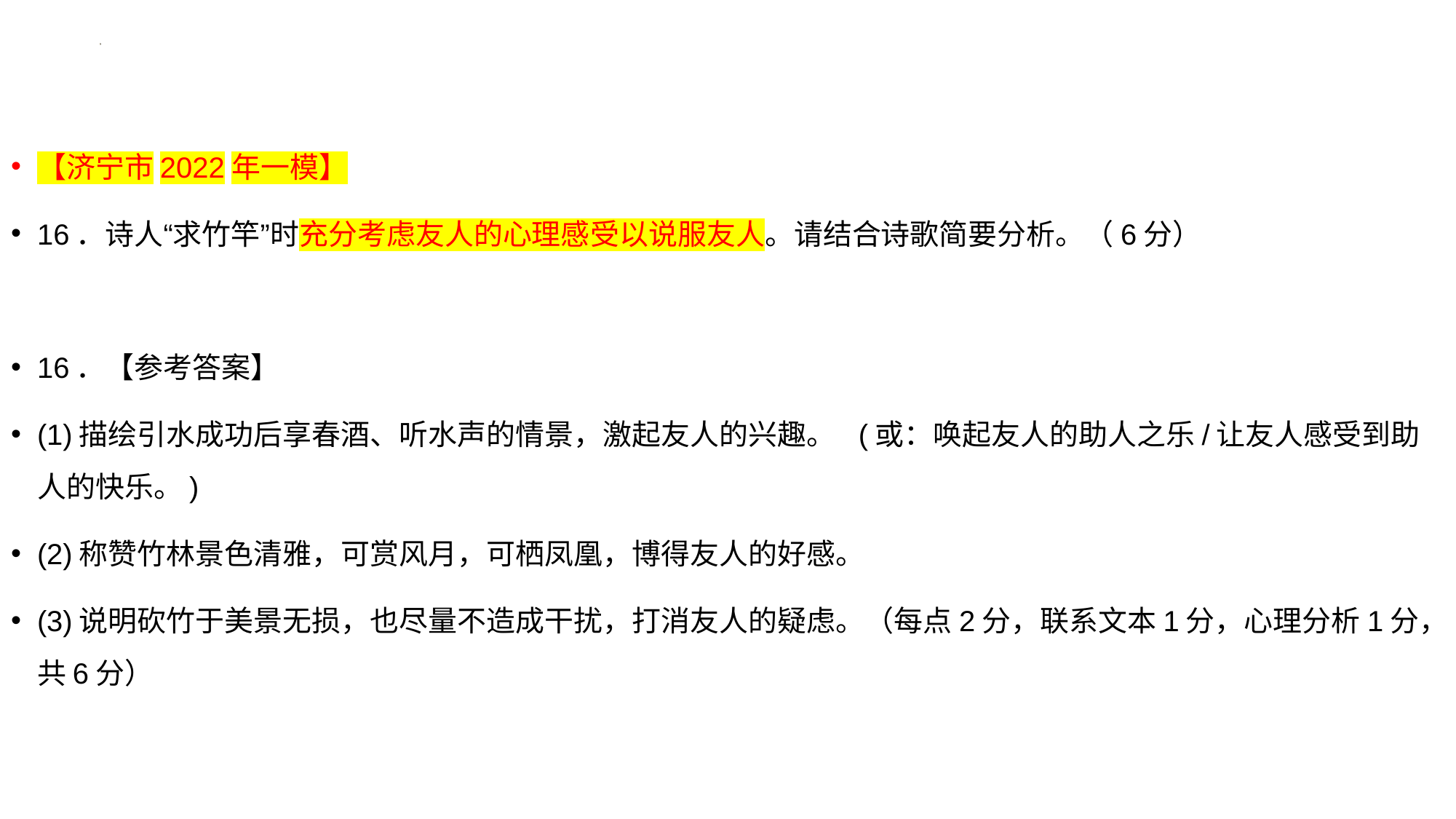

【济宁市2022年一模】
16．诗人“求竹竿”时充分考虑友人的心理感受以说服友人。请结合诗歌简要分析。（6分）

16．【参考答案】
(1)描绘引水成功后享春酒、听水声的情景，激起友人的兴趣。  (或：唤起友人的助人之乐/让友人感受到助人的快乐。)
(2)称赞竹林景色清雅，可赏风月，可栖凤凰，博得友人的好感。
(3)说明砍竹于美景无损，也尽量不造成干扰，打消友人的疑虑。（每点2分，联系文本1分，心理分析1分，共6分）